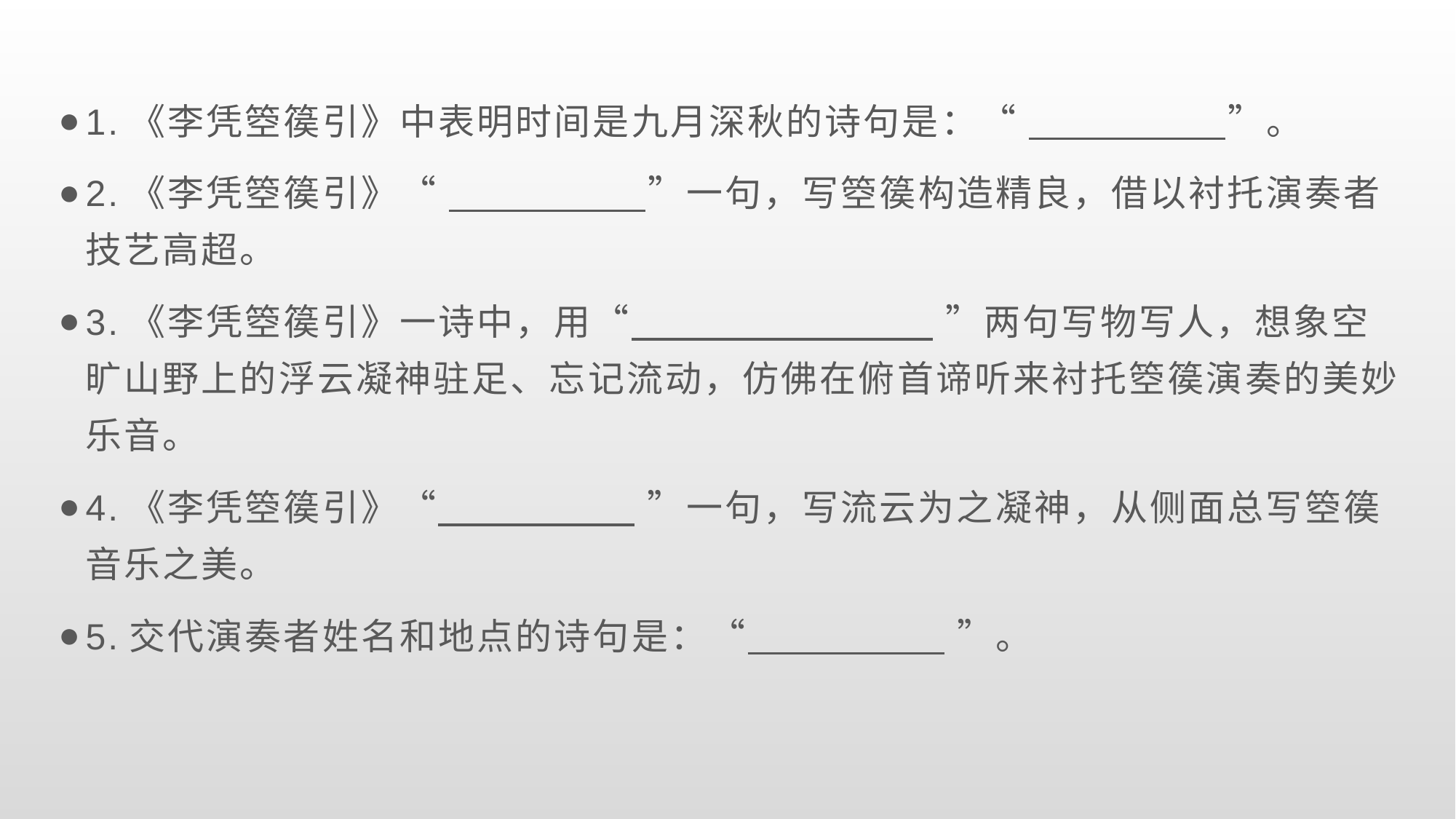

1.《李凭箜篌引》中表明时间是九月深秋的诗句是：“                    ”。
2.《李凭箜篌引》“                    ”一句，写箜篌构造精良，借以衬托演奏者技艺高超。
3.《李凭箜篌引》一诗中，用“                              ”两句写物写人，想象空旷山野上的浮云凝神驻足、忘记流动，仿佛在俯首谛听来衬托箜篌演奏的美妙乐音。
4.《李凭箜篌引》“                    ”一句，写流云为之凝神，从侧面总写箜篌音乐之美。
5.交代演奏者姓名和地点的诗句是：“                    ”。